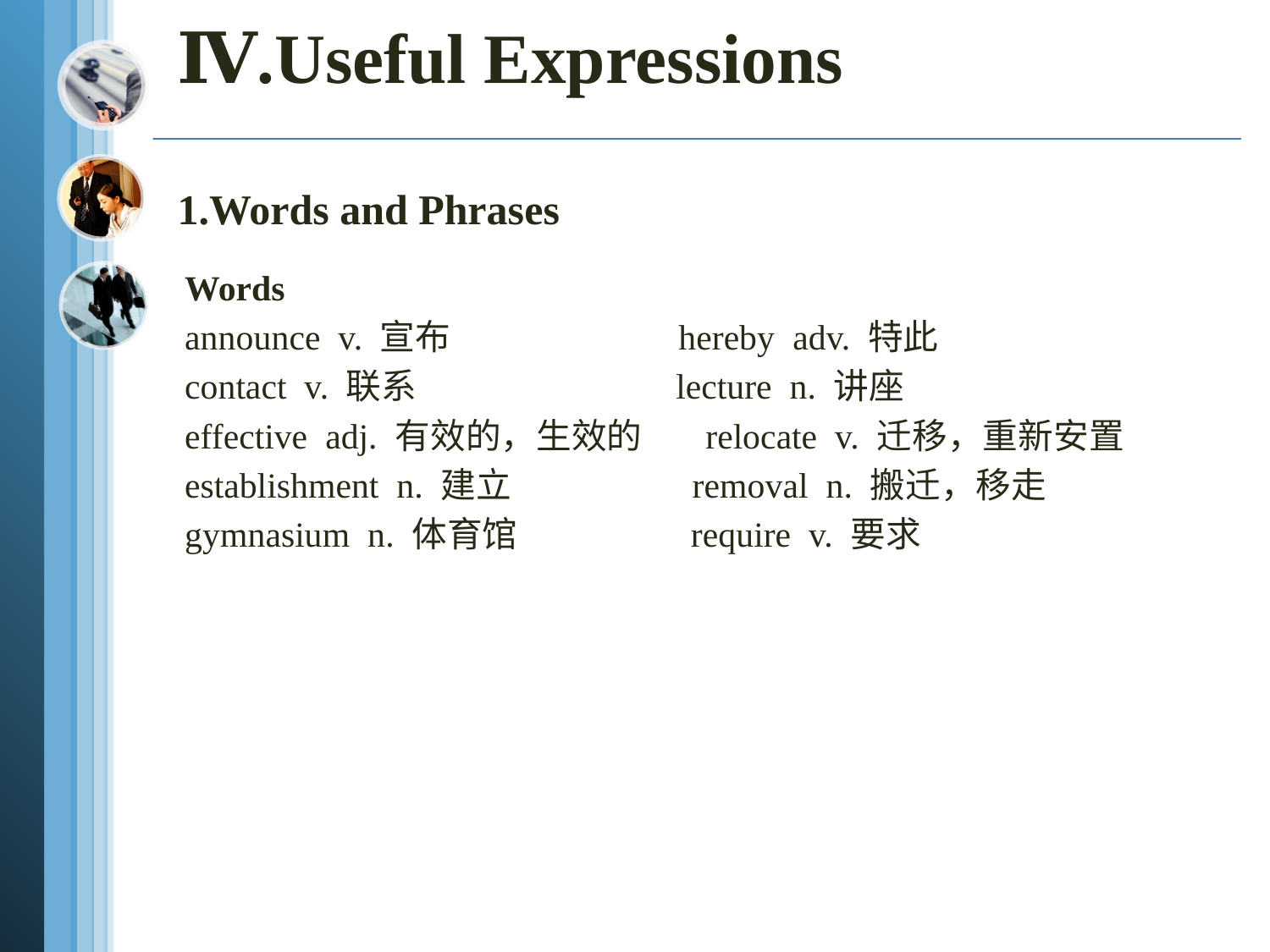

# Ⅳ.Useful Expressions 1.Words and Phrases
Words
announce  v. 宣布                            hereby  adv. 特此
contact  v. 联系                                lecture  n. 讲座
effective  adj. 有效的，生效的       relocate  v. 迁移，重新安置
establishment  n. 建立                      removal  n. 搬迁，移走
gymnasium  n. 体育馆                     require  v. 要求